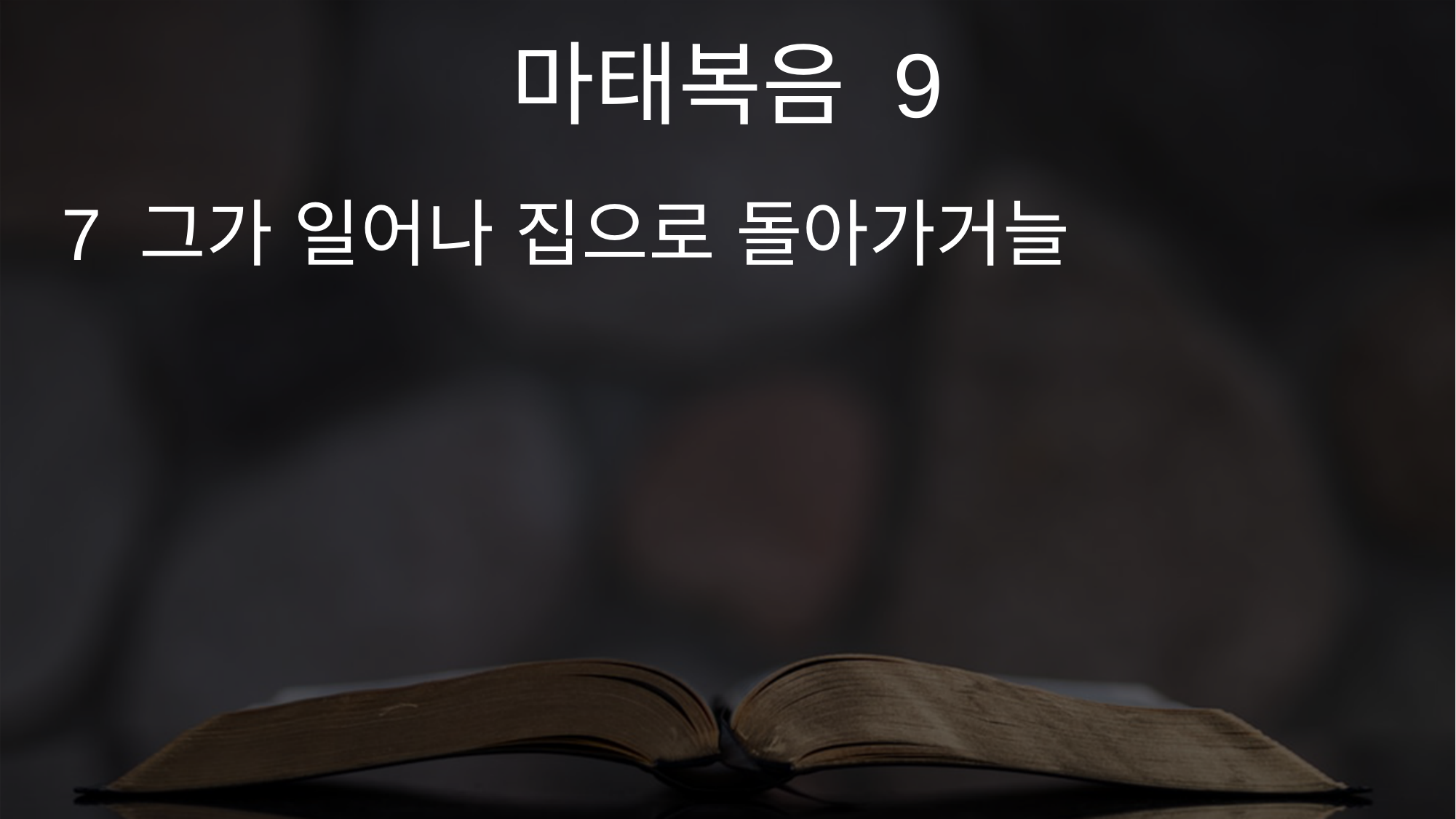

마태복음 9
7 그가 일어나 집으로 돌아가거늘